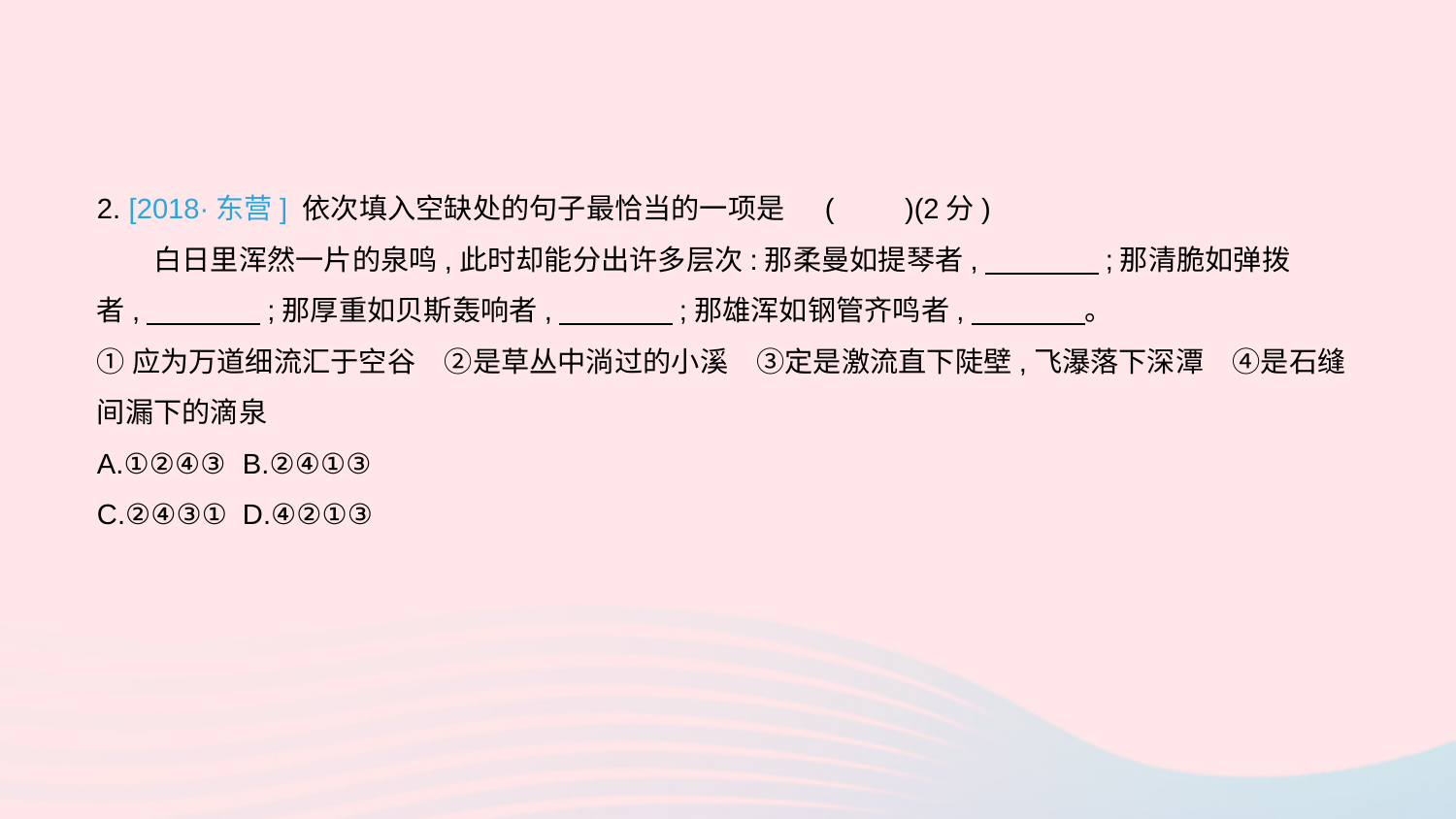

2. [2018·东营] 依次填入空缺处的句子最恰当的一项是	(　　)(2分)
　　白日里浑然一片的泉鸣,此时却能分出许多层次:那柔曼如提琴者,　　　　;那清脆如弹拨者,　　　　;那厚重如贝斯轰响者,　　　　;那雄浑如钢管齐鸣者,　　　　。
①应为万道细流汇于空谷　②是草丛中淌过的小溪　③定是激流直下陡壁,飞瀑落下深潭　④是石缝间漏下的滴泉
A.①②④③	B.②④①③
C.②④③①	D.④②①③